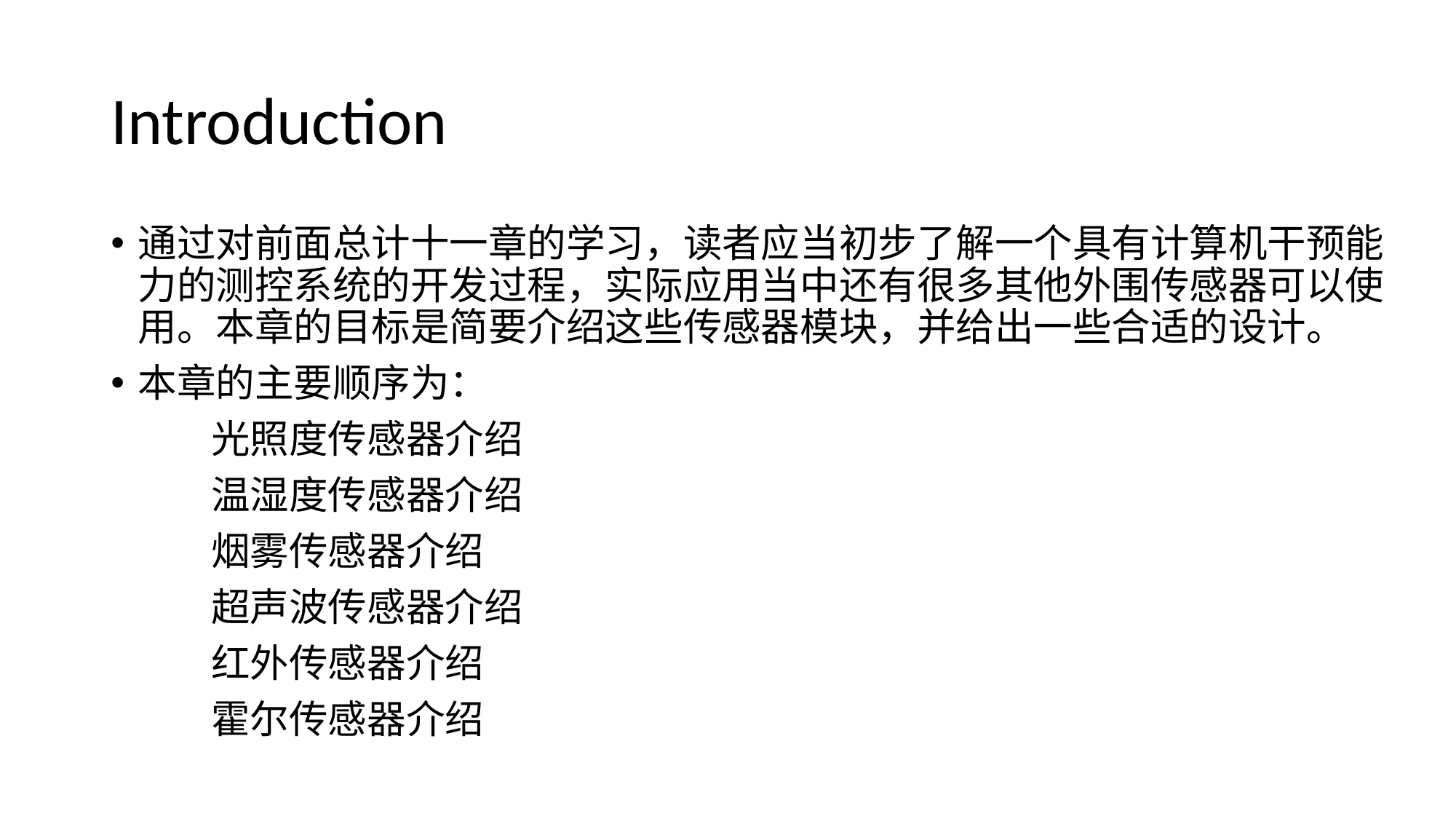

# Introduction
通过对前面总计十一章的学习，读者应当初步了解一个具有计算机干预能力的测控系统的开发过程，实际应用当中还有很多其他外围传感器可以使用。本章的目标是简要介绍这些传感器模块，并给出一些合适的设计。
本章的主要顺序为：
	光照度传感器介绍
	温湿度传感器介绍
	烟雾传感器介绍
	超声波传感器介绍
	红外传感器介绍
	霍尔传感器介绍